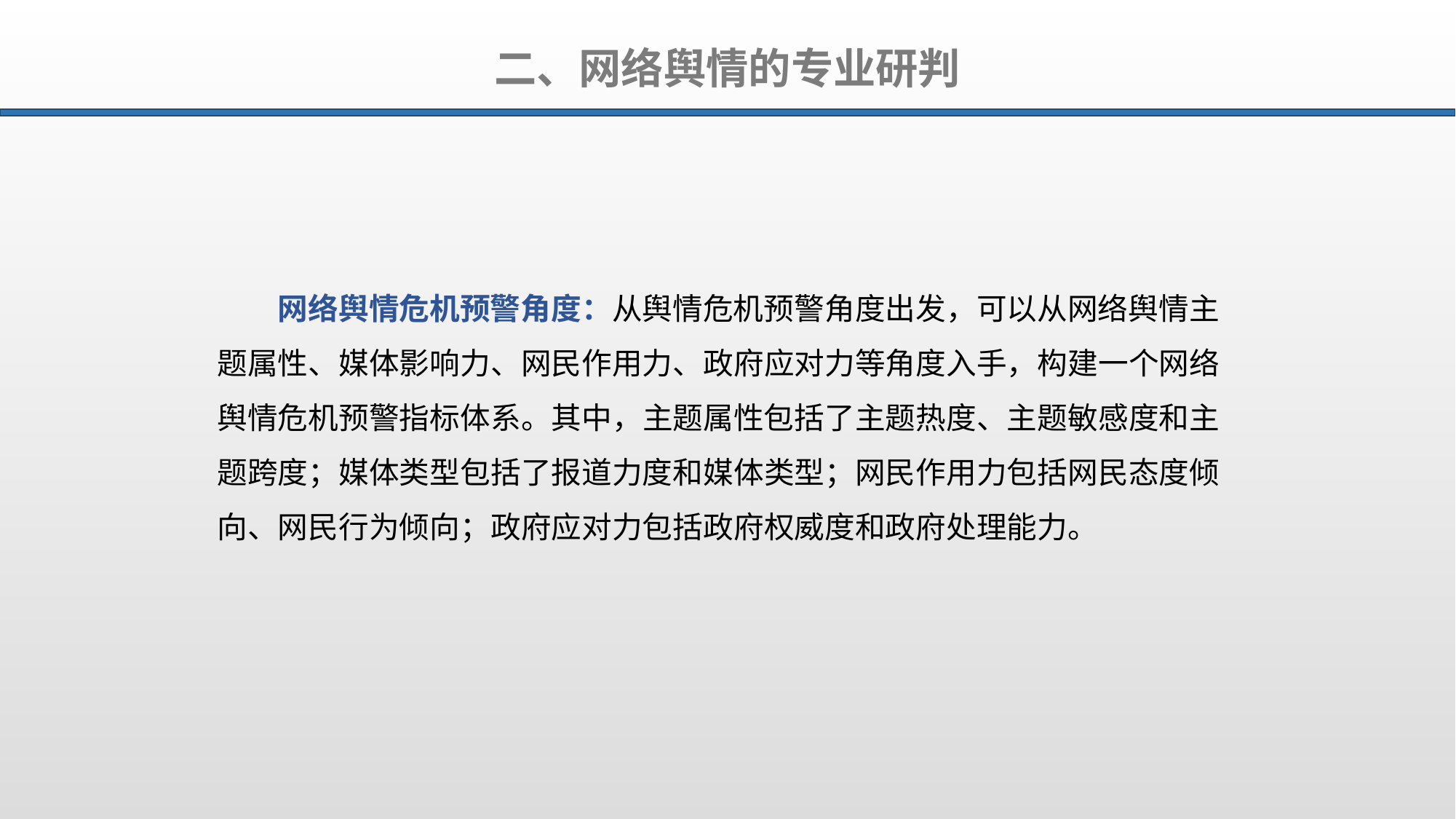

二、网络舆情的专业研判

网络舆情危机预警角度：从舆情危机预警角度出发，可以从网络舆情主题属性、媒体影响力、网民作用力、政府应对力等角度入手，构建一个网络舆情危机预警指标体系。其中，主题属性包括了主题热度、主题敏感度和主题跨度；媒体类型包括了报道力度和媒体类型；网民作用力包括网民态度倾向、网民行为倾向；政府应对力包括政府权威度和政府处理能力。